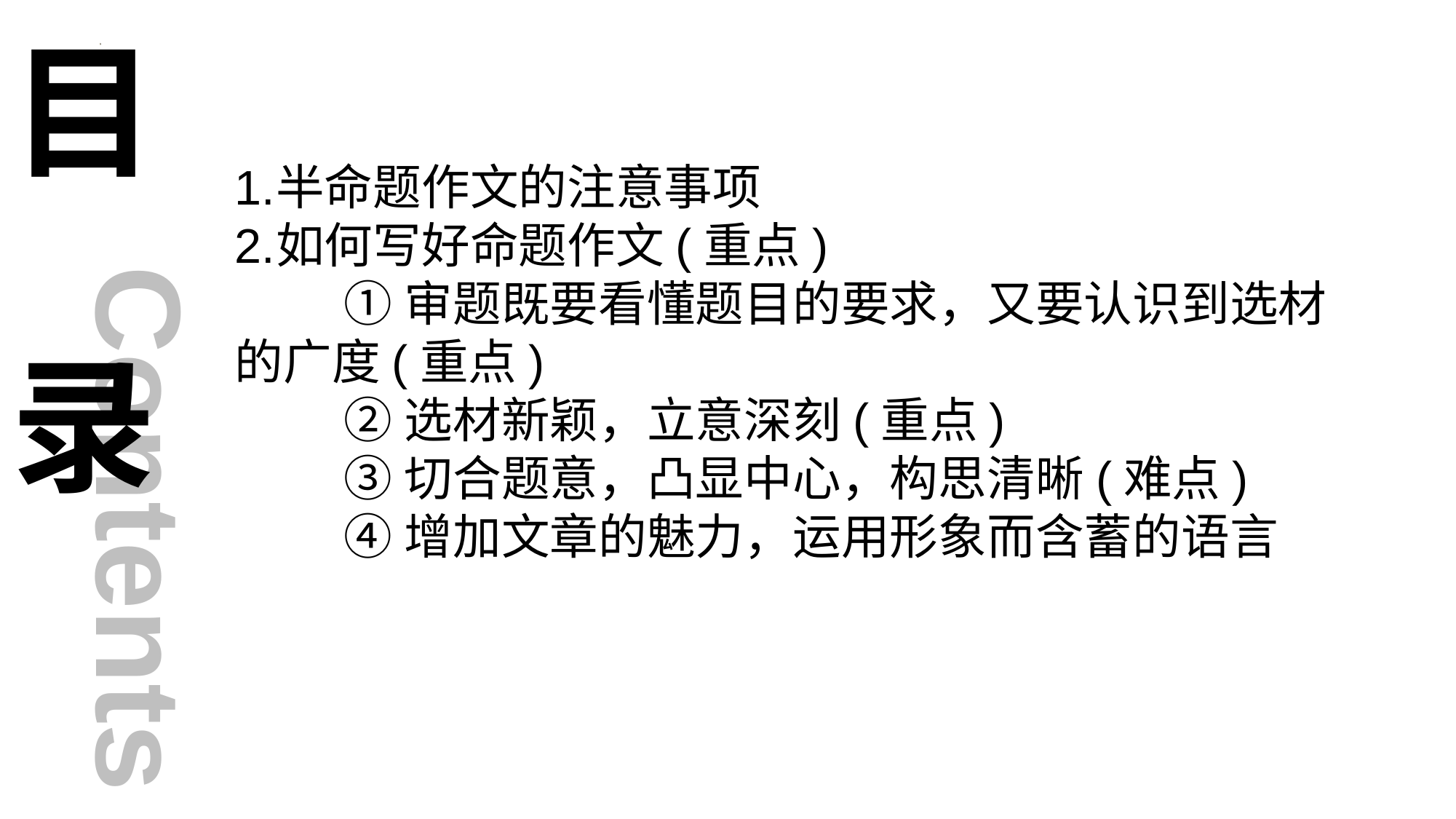

# 目 录
半命题作文的注意事项
如何写好命题作文(重点)
	①审题既要看懂题目的要求，又要认识到选材的广度(重点)
	②选材新颖，立意深刻(重点)
	③切合题意，凸显中心，构思清晰(难点)
	④增加文章的魅力，运用形象而含蓄的语言
Contents